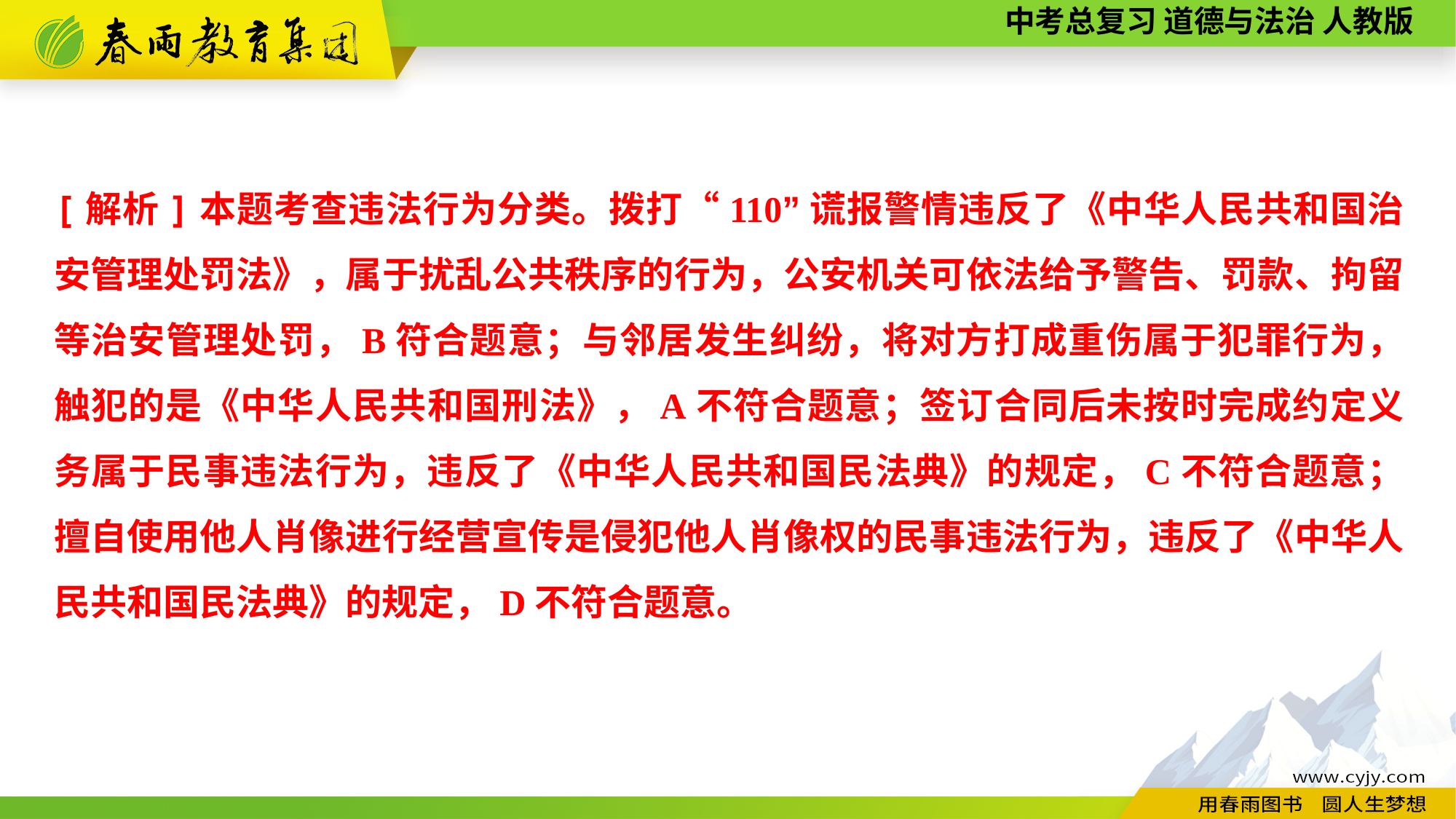

[解析]本题考查违法行为分类。拨打“110”谎报警情违反了《中华人民共和国治安管理处罚法》，属于扰乱公共秩序的行为，公安机关可依法给予警告、罚款、拘留等治安管理处罚，B符合题意；与邻居发生纠纷，将对方打成重伤属于犯罪行为，触犯的是《中华人民共和国刑法》，A不符合题意；签订合同后未按时完成约定义务属于民事违法行为，违反了《中华人民共和国民法典》的规定，C不符合题意；擅自使用他人肖像进行经营宣传是侵犯他人肖像权的民事违法行为，违反了《中华人民共和国民法典》的规定，D不符合题意。